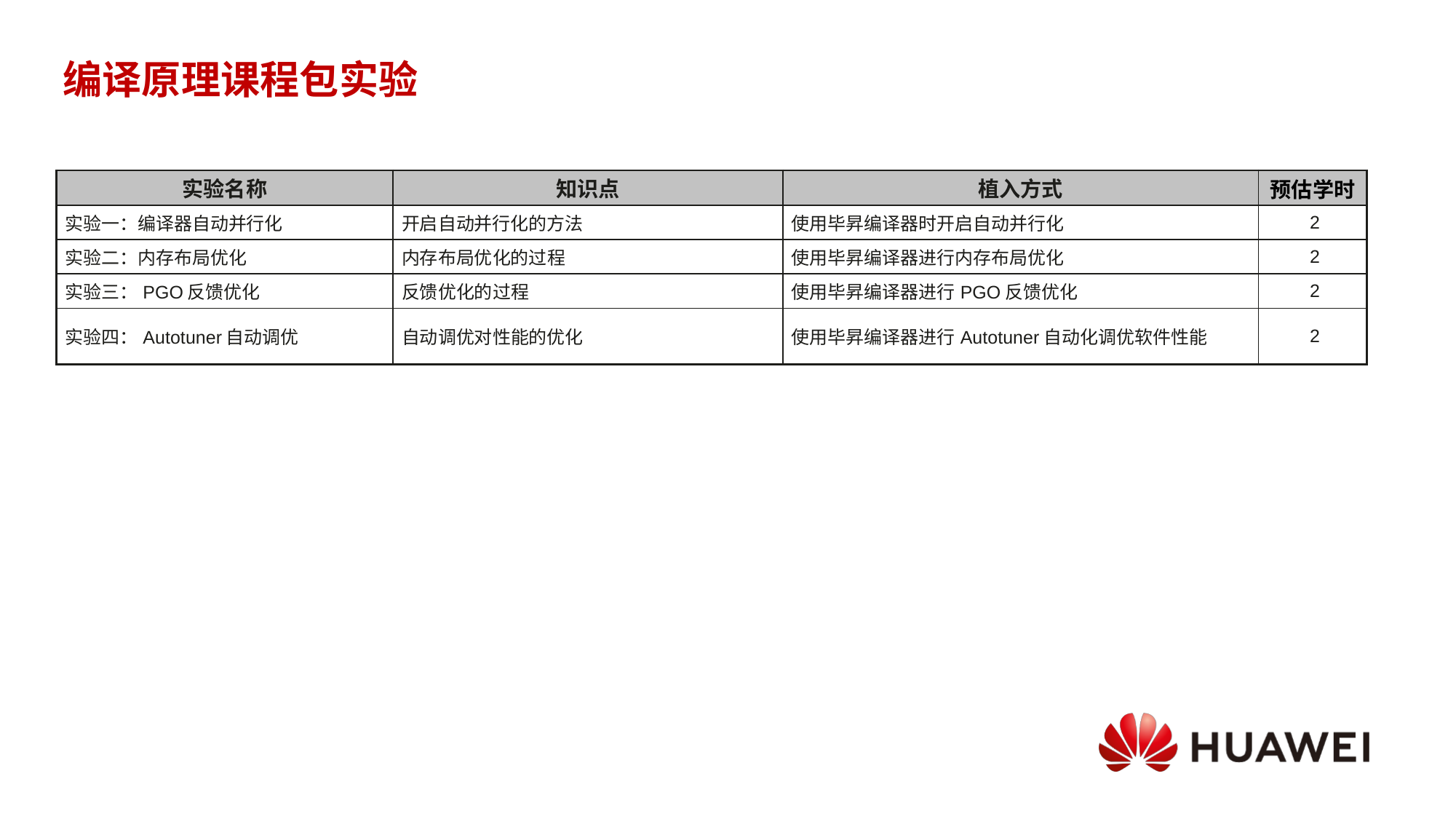

# 编译原理课程包实验
| 实验名称 | 知识点 | 植入方式 | 预估学时 |
| --- | --- | --- | --- |
| 实验一：编译器自动并行化 | 开启自动并行化的方法 | 使用毕昇编译器时开启自动并行化 | 2 |
| 实验二：内存布局优化 | 内存布局优化的过程 | 使用毕昇编译器进行内存布局优化 | 2 |
| 实验三：PGO反馈优化 | 反馈优化的过程 | 使用毕昇编译器进行PGO反馈优化 | 2 |
| 实验四：Autotuner自动调优 | 自动调优对性能的优化 | 使用毕昇编译器进行Autotuner自动化调优软件性能 | 2 |